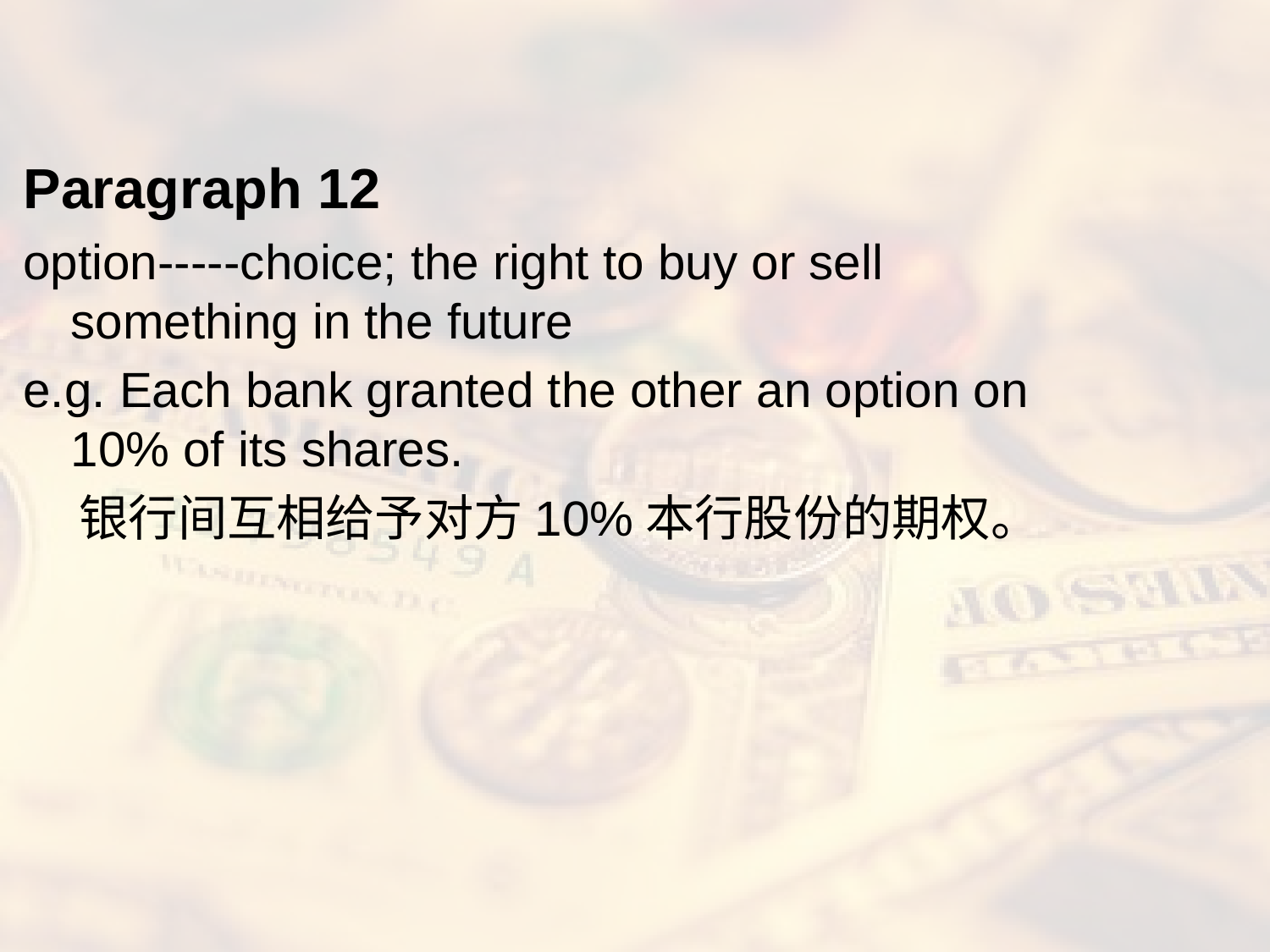

#
Paragraph 12
option-----choice; the right to buy or sell something in the future
e.g. Each bank granted the other an option on 10% of its shares.
    银行间互相给予对方10%本行股份的期权。